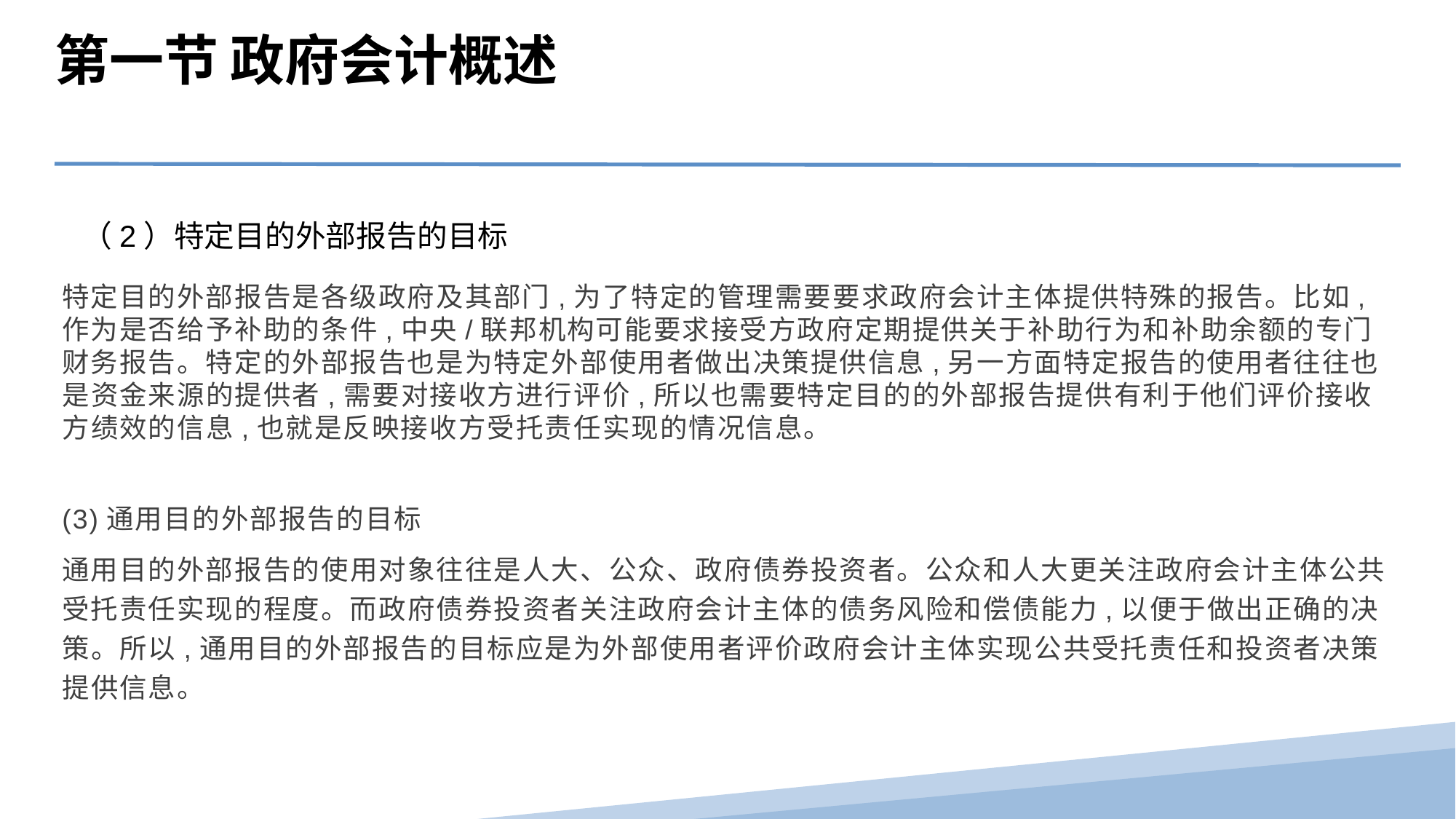

第一节 政府会计概述
（2）特定目的外部报告的目标
特定目的外部报告是各级政府及其部门,为了特定的管理需要要求政府会计主体提供特殊的报告。比如,作为是否给予补助的条件,中央/联邦机构可能要求接受方政府定期提供关于补助行为和补助余额的专门财务报告。特定的外部报告也是为特定外部使用者做出决策提供信息,另一方面特定报告的使用者往往也是资金来源的提供者,需要对接收方进行评价,所以也需要特定目的的外部报告提供有利于他们评价接收方绩效的信息,也就是反映接收方受托责任实现的情况信息。

(3)通用目的外部报告的目标
通用目的外部报告的使用对象往往是人大、公众、政府债券投资者。公众和人大更关注政府会计主体公共受托责任实现的程度。而政府债券投资者关注政府会计主体的债务风险和偿债能力,以便于做出正确的决策。所以,通用目的外部报告的目标应是为外部使用者评价政府会计主体实现公共受托责任和投资者决策提供信息。